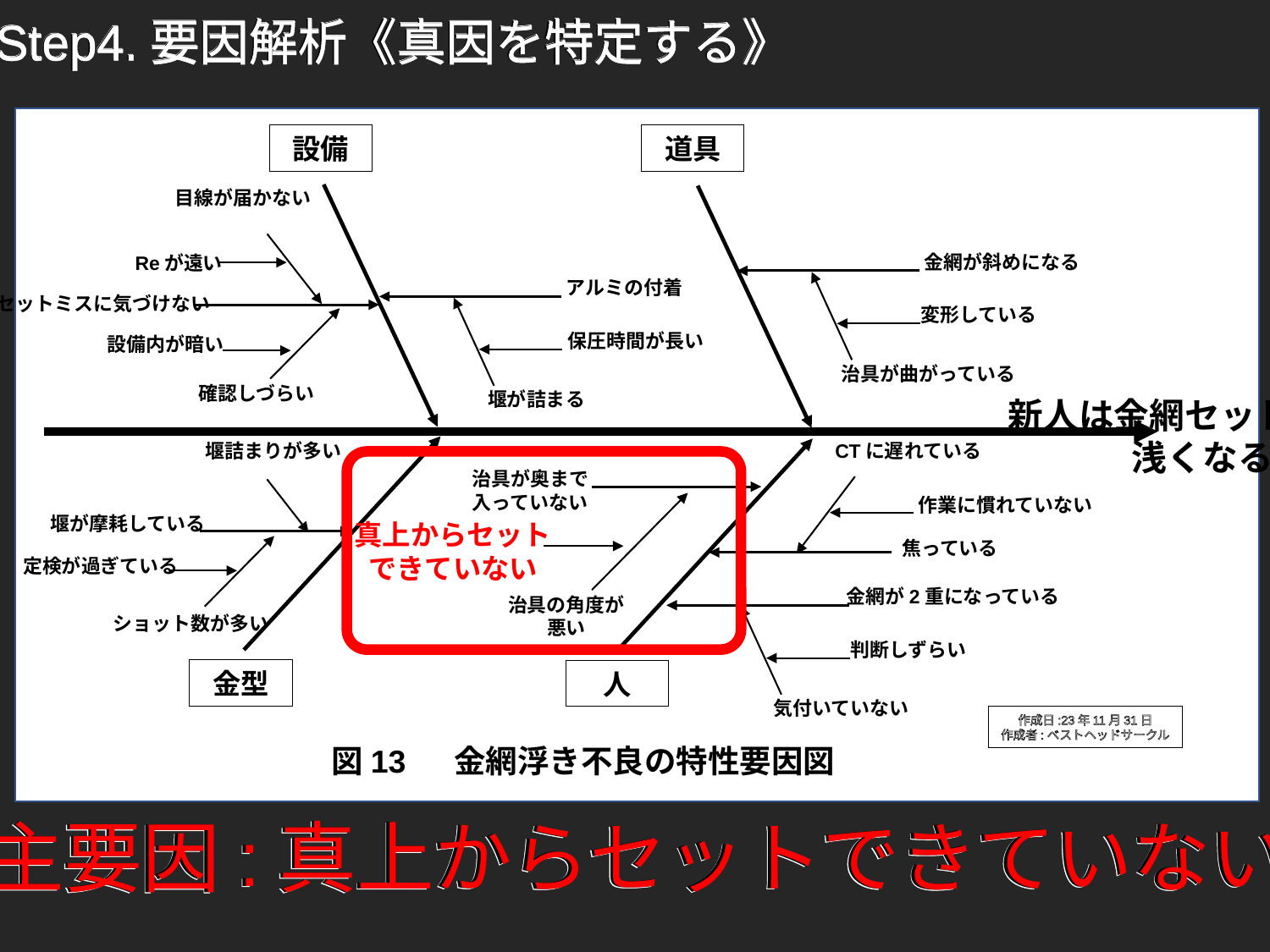

Step4.要因解析《真因を特定する》
Step4.要因解析《真因を特定する》
Step4.要因解析《真因を特定する》
\\\\
設備
道具
新人は金網セット位置が
浅くなる
目線が届かない
金網が斜めになる
Reが遠い
アルミの付着
セットミスに気づけない
変形している
保圧時間が長い
設備内が暗い
治具が曲がっている
確認しづらい
堰が詰まる
堰詰まりが多い
CTに遅れている
治具が奥まで
入っていない
作業に慣れていない
堰が摩耗している
真上からセット
できていない
焦っている
定検が過ぎている
金網が2重になっている
ショット数が多い
判断しずらい
金型
人
気付いていない

治具の角度が
悪い
作成日:23年11月31日
作成者:ベストヘッドサークル
図13 　金網浮き不良の特性要因図
主要因:真上からセットできていない
主要因:真上からセットできていない
主要因:真上からセットできていない